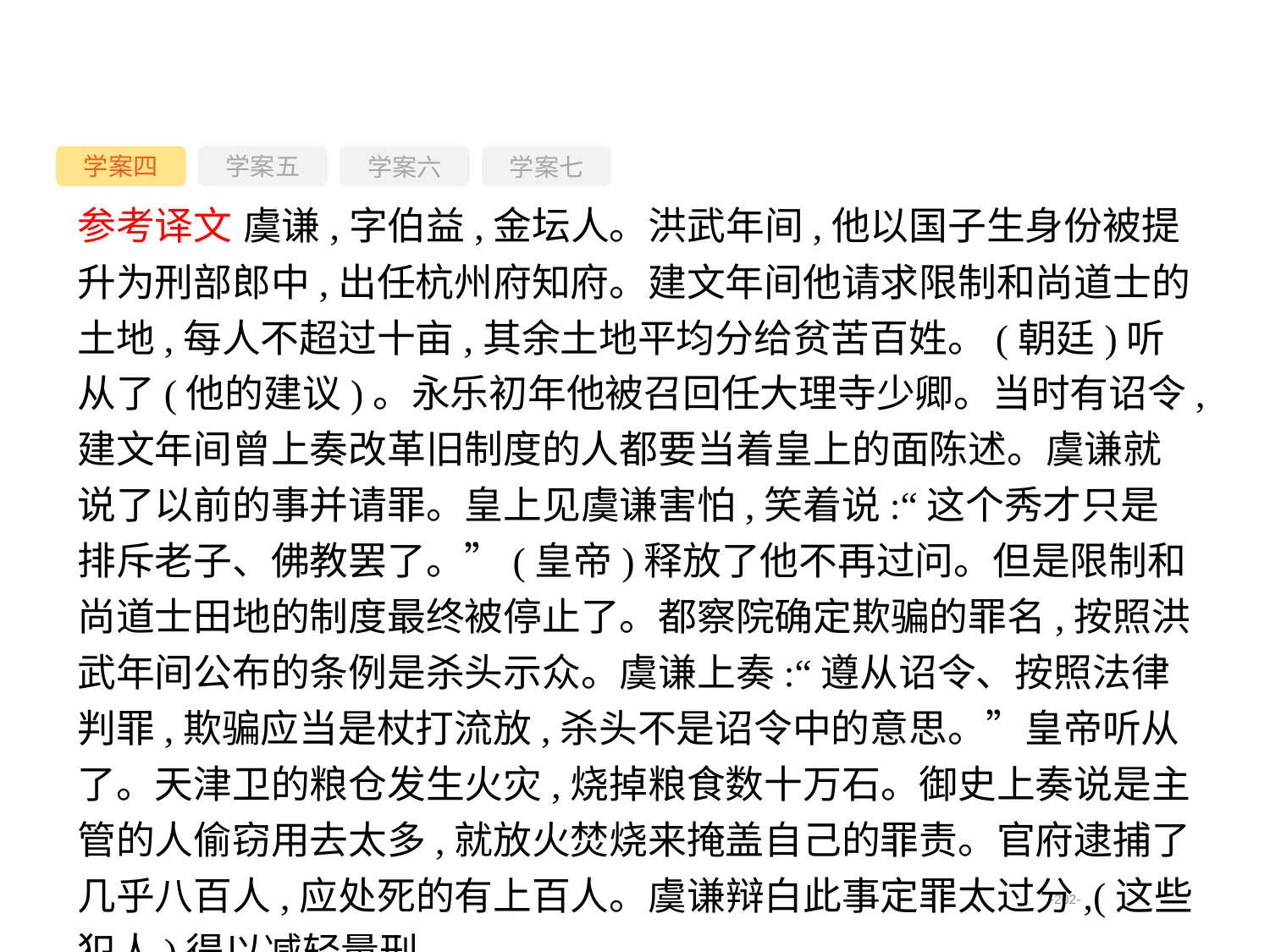

学案四
学案六
学案七
学案五
参考译文 虞谦,字伯益,金坛人。洪武年间,他以国子生身份被提升为刑部郎中,出任杭州府知府。建文年间他请求限制和尚道士的土地,每人不超过十亩,其余土地平均分给贫苦百姓。(朝廷)听从了(他的建议)。永乐初年他被召回任大理寺少卿。当时有诏令,建文年间曾上奏改革旧制度的人都要当着皇上的面陈述。虞谦就说了以前的事并请罪。皇上见虞谦害怕,笑着说:“这个秀才只是排斥老子、佛教罢了。”(皇帝)释放了他不再过问。但是限制和尚道士田地的制度最终被停止了。都察院确定欺骗的罪名,按照洪武年间公布的条例是杀头示众。虞谦上奏:“遵从诏令、按照法律判罪,欺骗应当是杖打流放,杀头不是诏令中的意思。”皇帝听从了。天津卫的粮仓发生火灾,烧掉粮食数十万石。御史上奏说是主管的人偷窃用去太多,就放火焚烧来掩盖自己的罪责。官府逮捕了几乎八百人,应处死的有上百人。虞谦辩白此事定罪太过分,(这些犯人)得以减轻量刑。
-202-